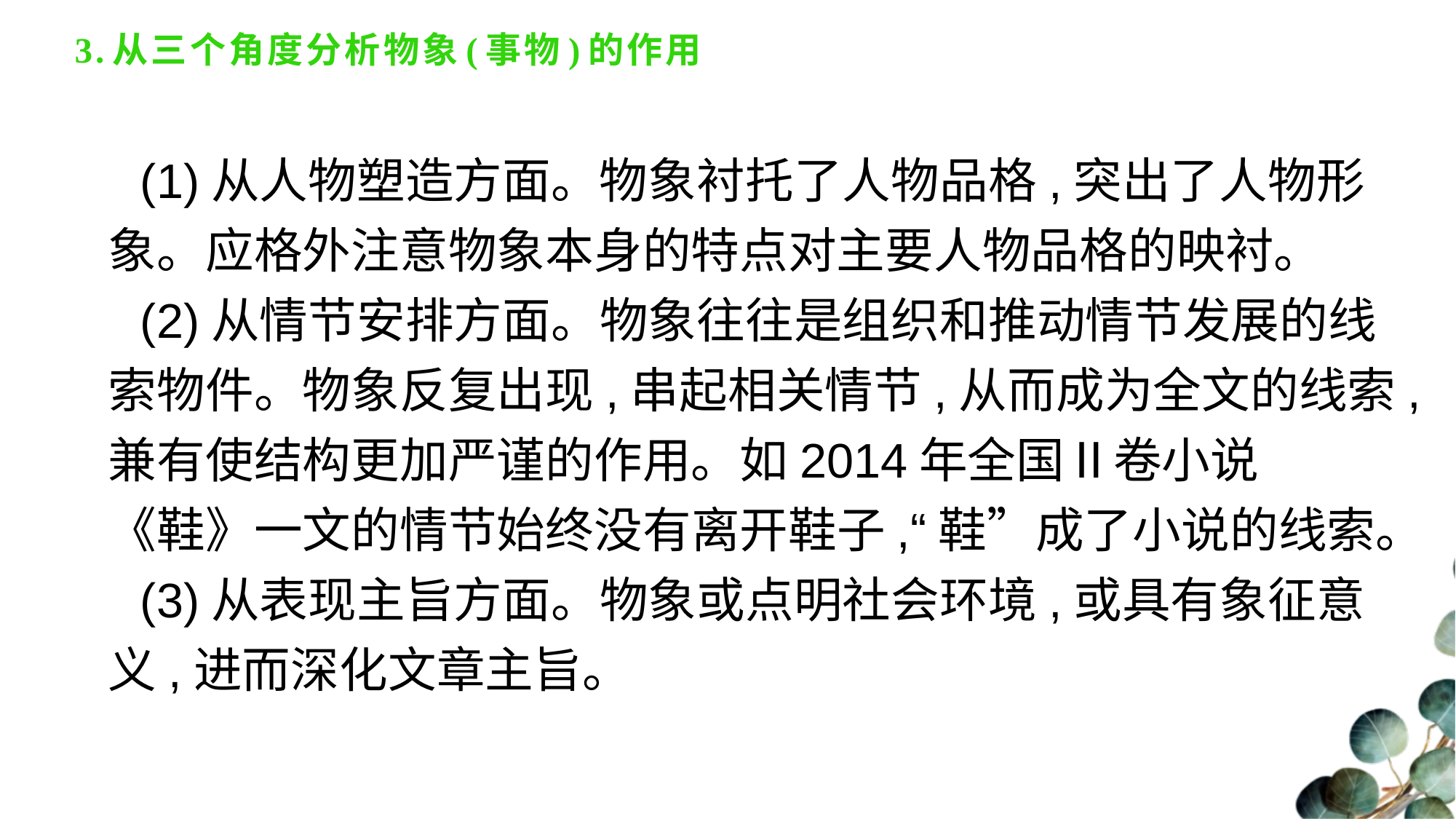

# 3.从三个角度分析物象(事物)的作用
(1)从人物塑造方面。物象衬托了人物品格,突出了人物形象。应格外注意物象本身的特点对主要人物品格的映衬。
(2)从情节安排方面。物象往往是组织和推动情节发展的线索物件。物象反复出现,串起相关情节,从而成为全文的线索,兼有使结构更加严谨的作用。如2014年全国Ⅱ卷小说《鞋》一文的情节始终没有离开鞋子,“鞋”成了小说的线索。
(3)从表现主旨方面。物象或点明社会环境,或具有象征意义,进而深化文章主旨。